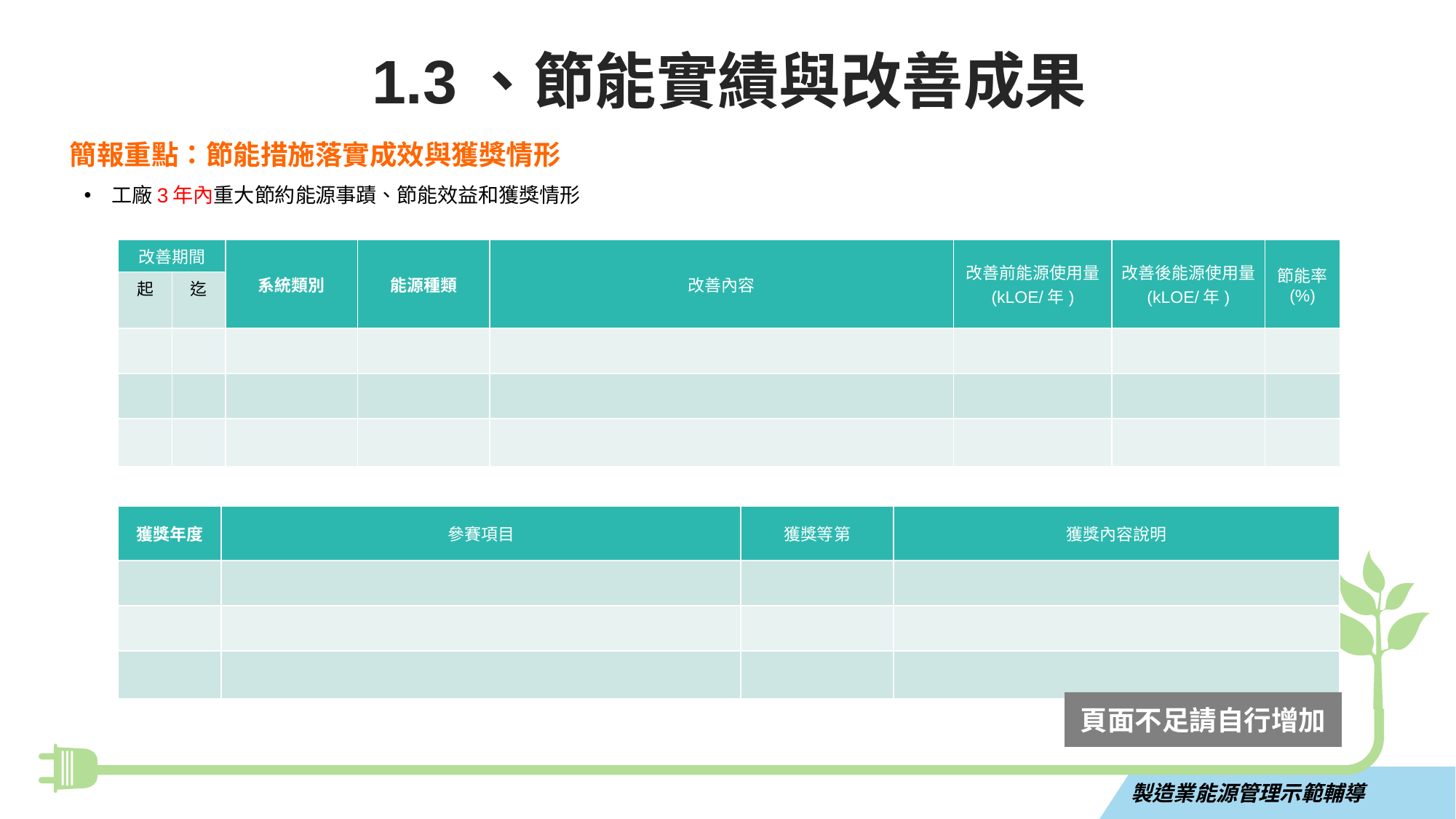

1.3、節能實績與改善成果
簡報重點：節能措施落實成效與獲獎情形
工廠3年內重大節約能源事蹟、節能效益和獲獎情形
| 改善期間 |  | 系統類別 | 能源種類 | 改善內容 | 改善前能源使用量 (kLOE/年) | 改善後能源使用量 (kLOE/年) | 節能率 (%) |
| --- | --- | --- | --- | --- | --- | --- | --- |
| 起 | 迄 |  |  |  |  |  |  |
|  |  |  |  |  |  |  |  |
|  |  |  |  |  |  |  |  |
|  |  |  |  |  |  |  |  |
| 獲獎年度 | 參賽項目 | 獲獎等第 | 獲獎內容說明 |
| --- | --- | --- | --- |
|  |  |  |  |
|  |  |  |  |
|  |  |  |  |
頁面不足請自行增加